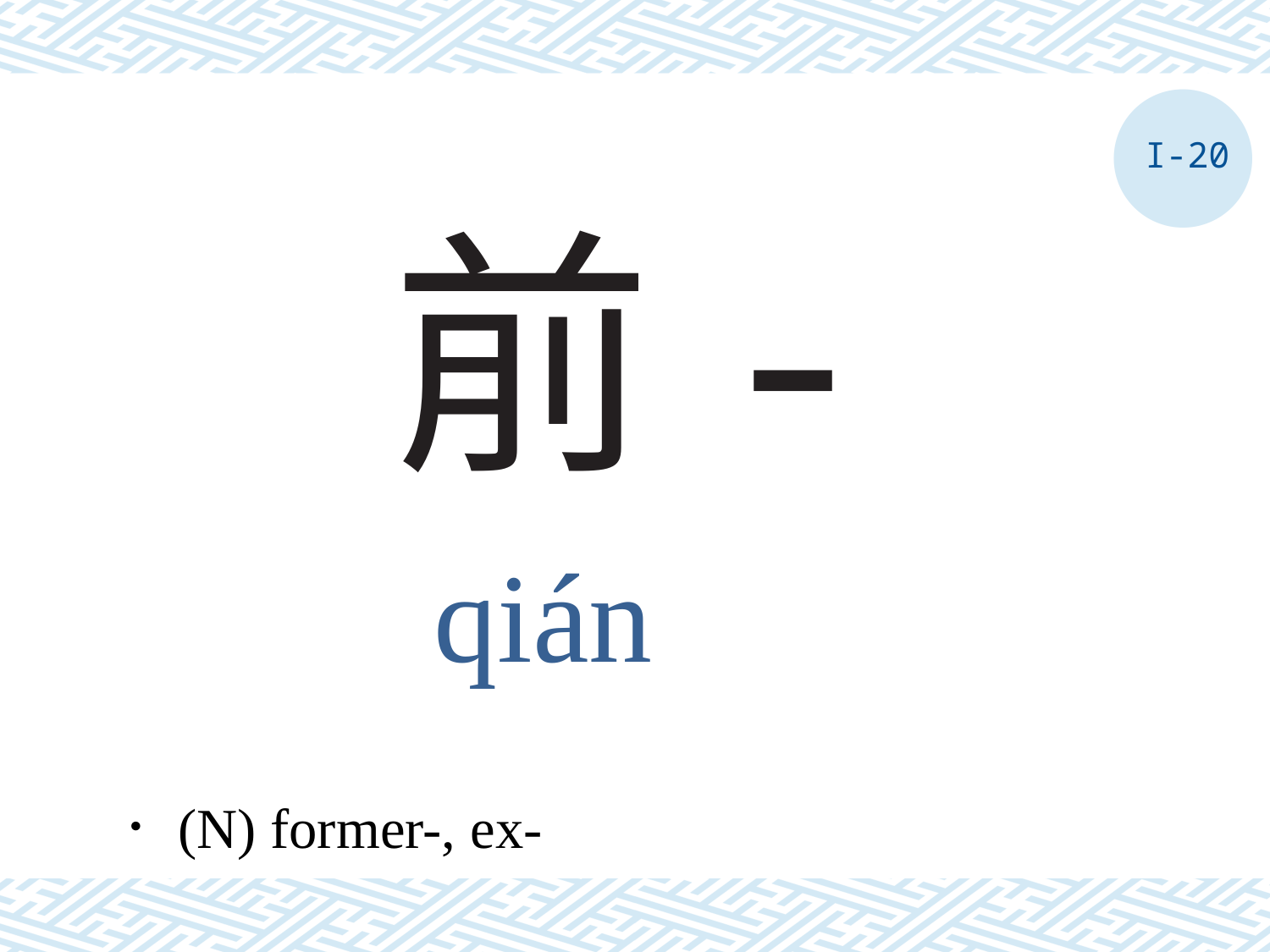

I-20

# 前-
qián
．(N) former-, ex-